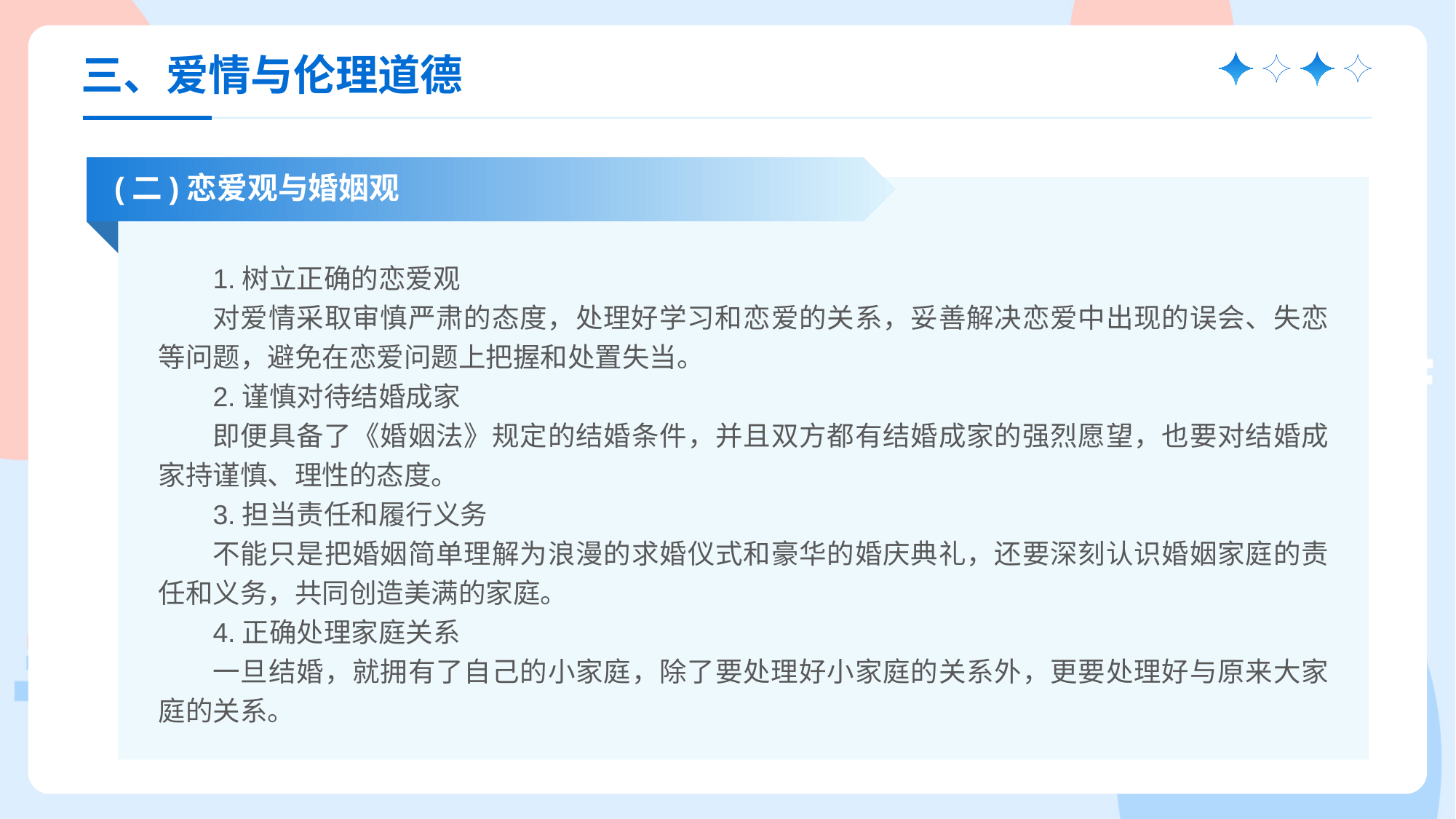

三、爱情与伦理道德
(二)恋爱观与婚姻观

1.树立正确的恋爱观
对爱情采取审慎严肃的态度，处理好学习和恋爱的关系，妥善解决恋爱中出现的误会、失恋等问题，避免在恋爱问题上把握和处置失当。
2.谨慎对待结婚成家
即便具备了《婚姻法》规定的结婚条件，并且双方都有结婚成家的强烈愿望，也要对结婚成家持谨慎、理性的态度。
3.担当责任和履行义务
不能只是把婚姻简单理解为浪漫的求婚仪式和豪华的婚庆典礼，还要深刻认识婚姻家庭的责任和义务，共同创造美满的家庭。
4.正确处理家庭关系
一旦结婚，就拥有了自己的小家庭，除了要处理好小家庭的关系外，更要处理好与原来大家庭的关系。